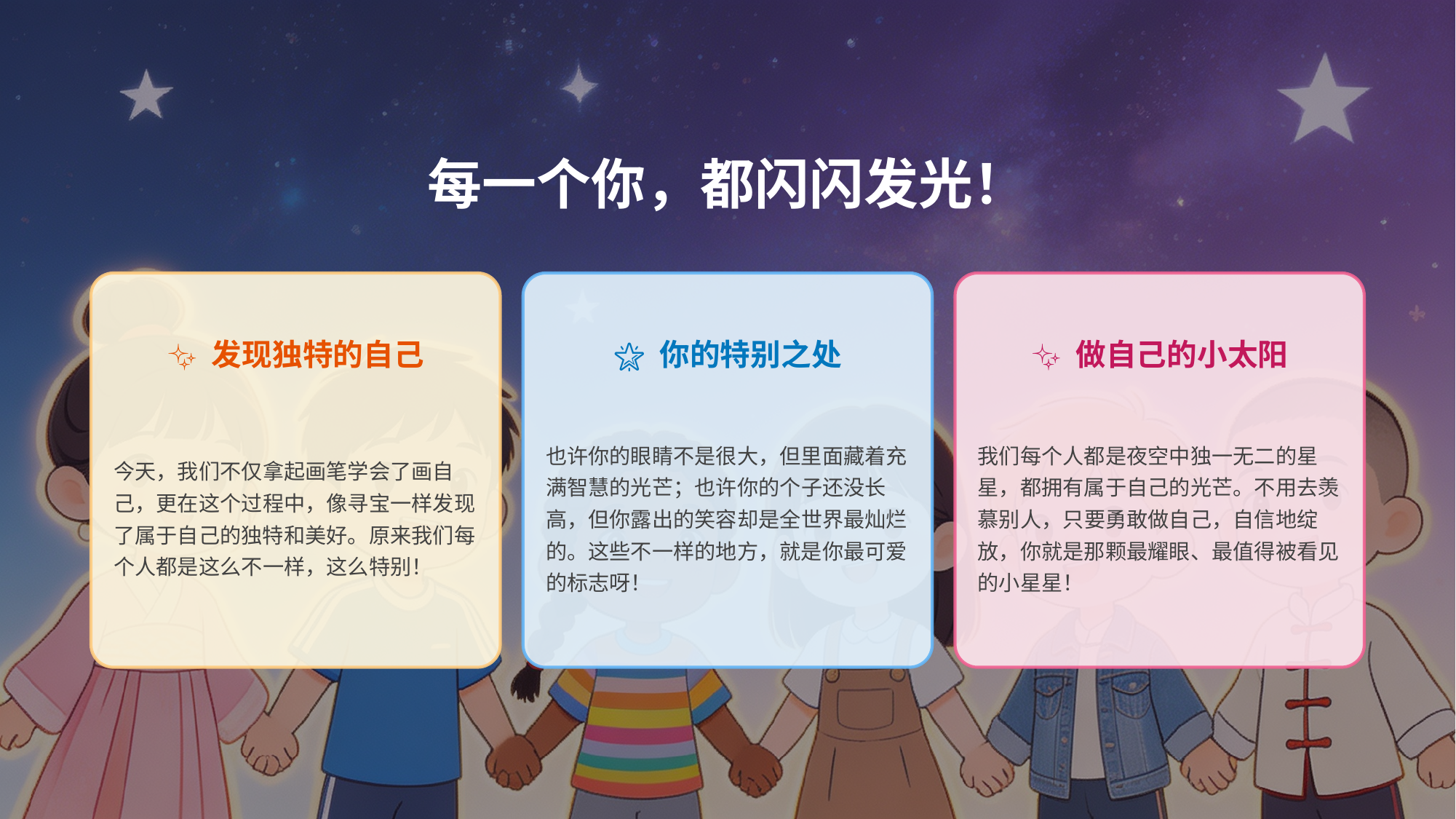

每一个你，都闪闪发光！

✨ 发现独特的自己
🌟 你的特别之处
✨ 做自己的小太阳
今天，我们不仅拿起画笔学会了画自己，更在这个过程中，像寻宝一样发现了属于自己的独特和美好。原来我们每个人都是这么不一样，这么特别！
也许你的眼睛不是很大，但里面藏着充满智慧的光芒；也许你的个子还没长高，但你露出的笑容却是全世界最灿烂的。这些不一样的地方，就是你最可爱的标志呀！
我们每个人都是夜空中独一无二的星星，都拥有属于自己的光芒。不用去羡慕别人，只要勇敢做自己，自信地绽放，你就是那颗最耀眼、最值得被看见的小星星！